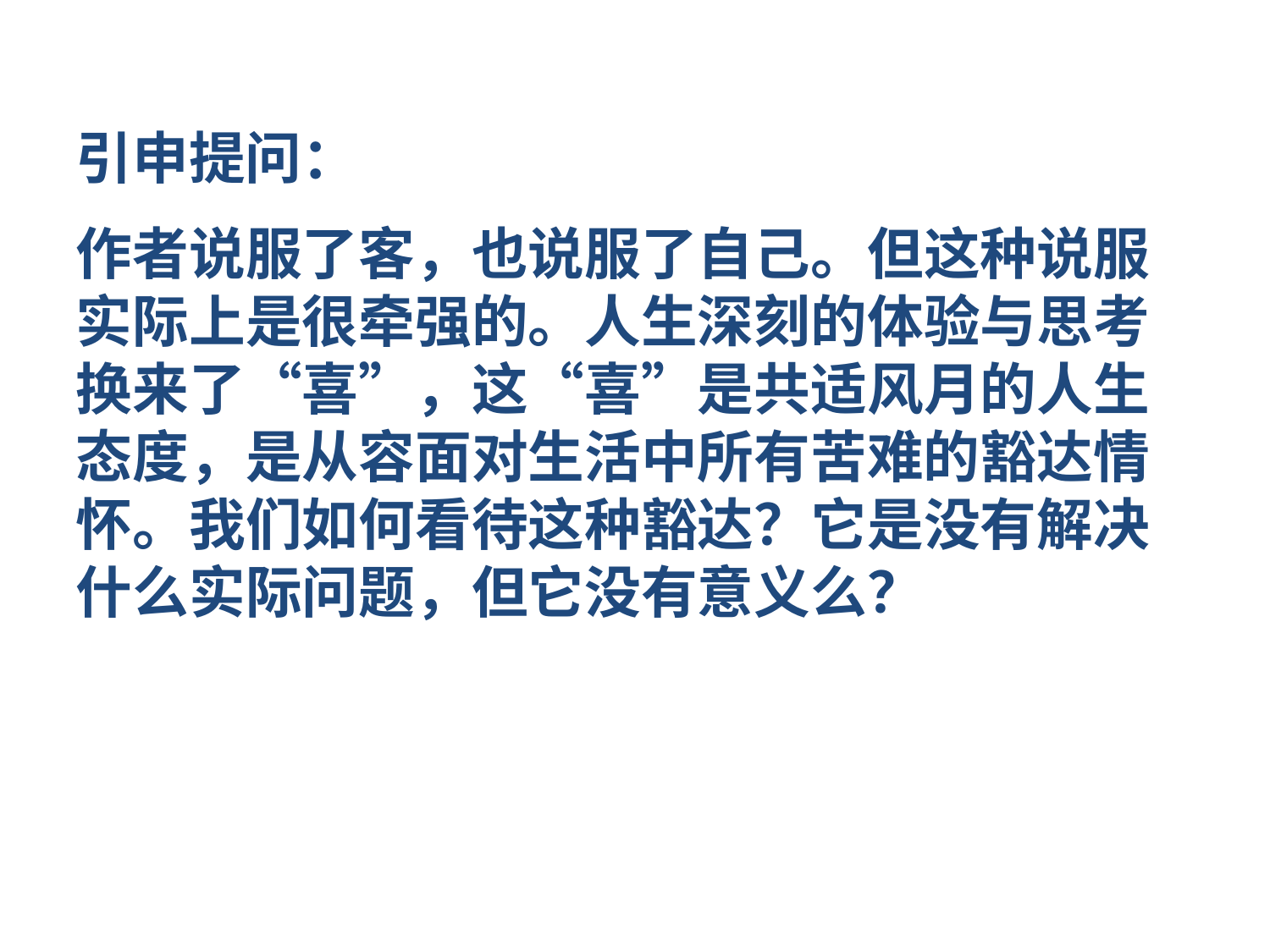

引申提问：
作者说服了客，也说服了自己。但这种说服实际上是很牵强的。人生深刻的体验与思考换来了“喜”，这“喜”是共适风月的人生态度，是从容面对生活中所有苦难的豁达情怀。我们如何看待这种豁达？它是没有解决什么实际问题，但它没有意义么？